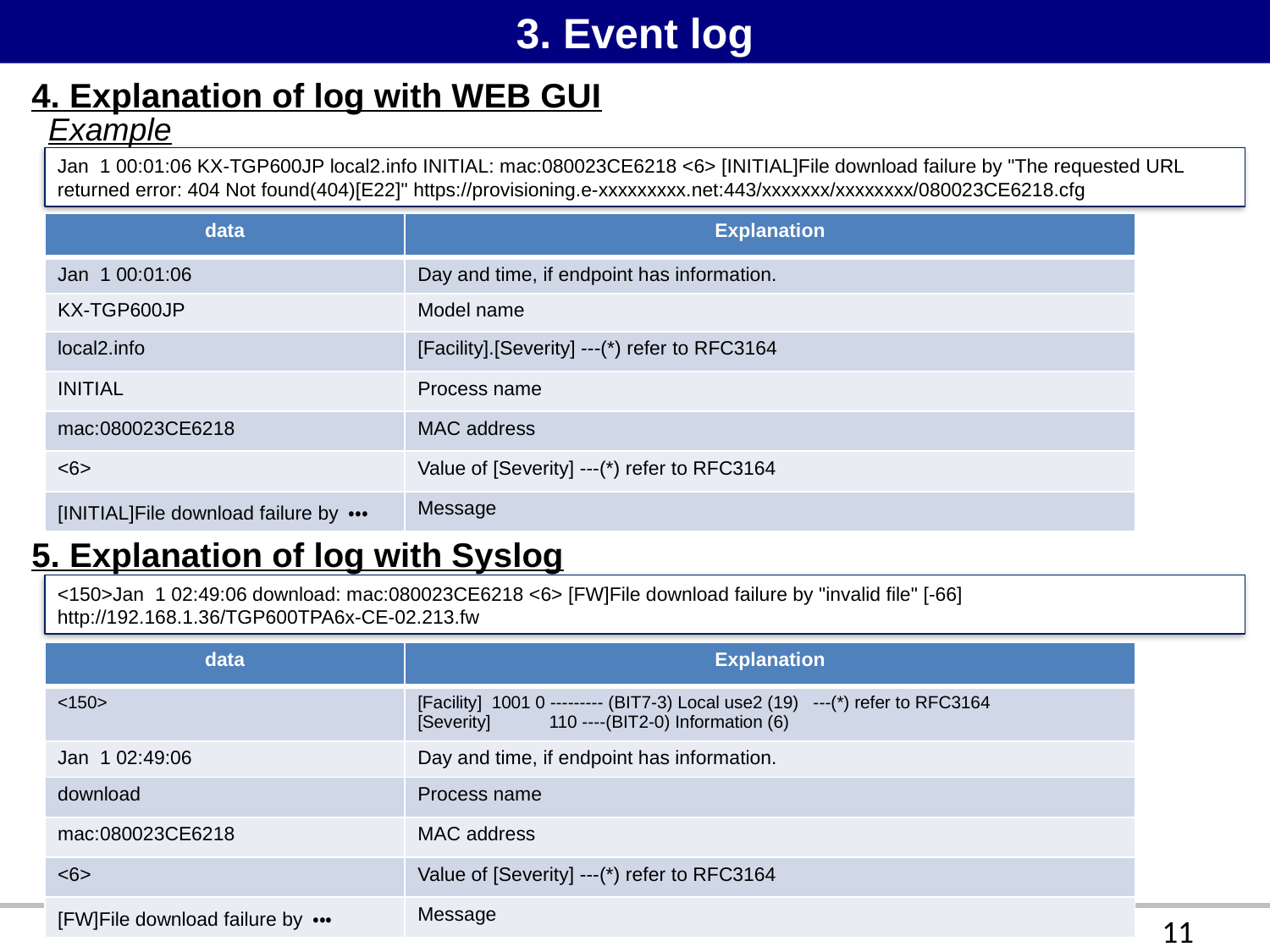

3. Event log
4. Explanation of log with WEB GUI
Example
Jan  1 00:01:06 KX-TGP600JP local2.info INITIAL: mac:080023CE6218 <6> [INITIAL]File download failure by "The requested URL returned error: 404 Not found(404)[E22]" https://provisioning.e-xxxxxxxxx.net:443/xxxxxxx/xxxxxxxx/080023CE6218.cfg
| data | Explanation |
| --- | --- |
| Jan 1 00:01:06 | Day and time, if endpoint has information. |
| KX-TGP600JP | Model name |
| local2.info | [Facility].[Severity] ---(\*) refer to RFC3164 |
| INITIAL | Process name |
| mac:080023CE6218 | MAC address |
| <6> | Value of [Severity] ---(\*) refer to RFC3164 |
| [INITIAL]File download failure by ・・・ | Message |
5. Explanation of log with Syslog
<150>Jan  1 02:49:06 download: mac:080023CE6218 <6> [FW]File download failure by "invalid file" [-66] http://192.168.1.36/TGP600TPA6x-CE-02.213.fw
| data | Explanation |
| --- | --- |
| <150> | [Facility] 1001 0 --------- (BIT7-3) Local use2 (19) ---(\*) refer to RFC3164 [Severity] 110 ----(BIT2-0) Information (6) |
| Jan 1 02:49:06 | Day and time, if endpoint has information. |
| download | Process name |
| mac:080023CE6218 | MAC address |
| <6> | Value of [Severity] ---(\*) refer to RFC3164 |
| [FW]File download failure by ・・・ | Message |
11